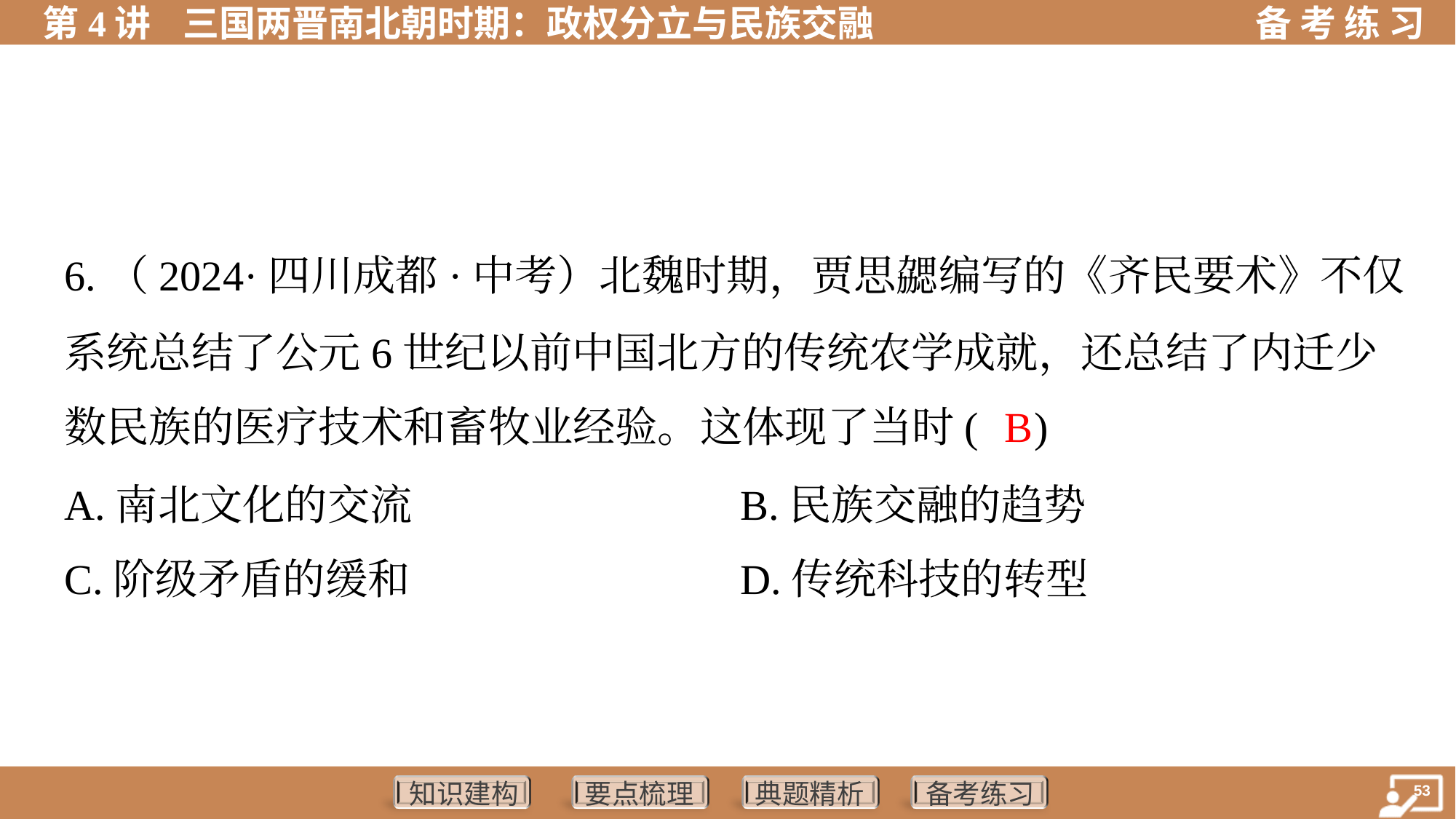

6.（2024·四川成都·中考）北魏时期，贾思勰编写的《齐民要术》不仅
系统总结了公元6世纪以前中国北方的传统农学成就，还总结了内迁少
数民族的医疗技术和畜牧业经验。这体现了当时(     )
B
A.南北文化的交流	B.民族交融的趋势
C.阶级矛盾的缓和	D.传统科技的转型